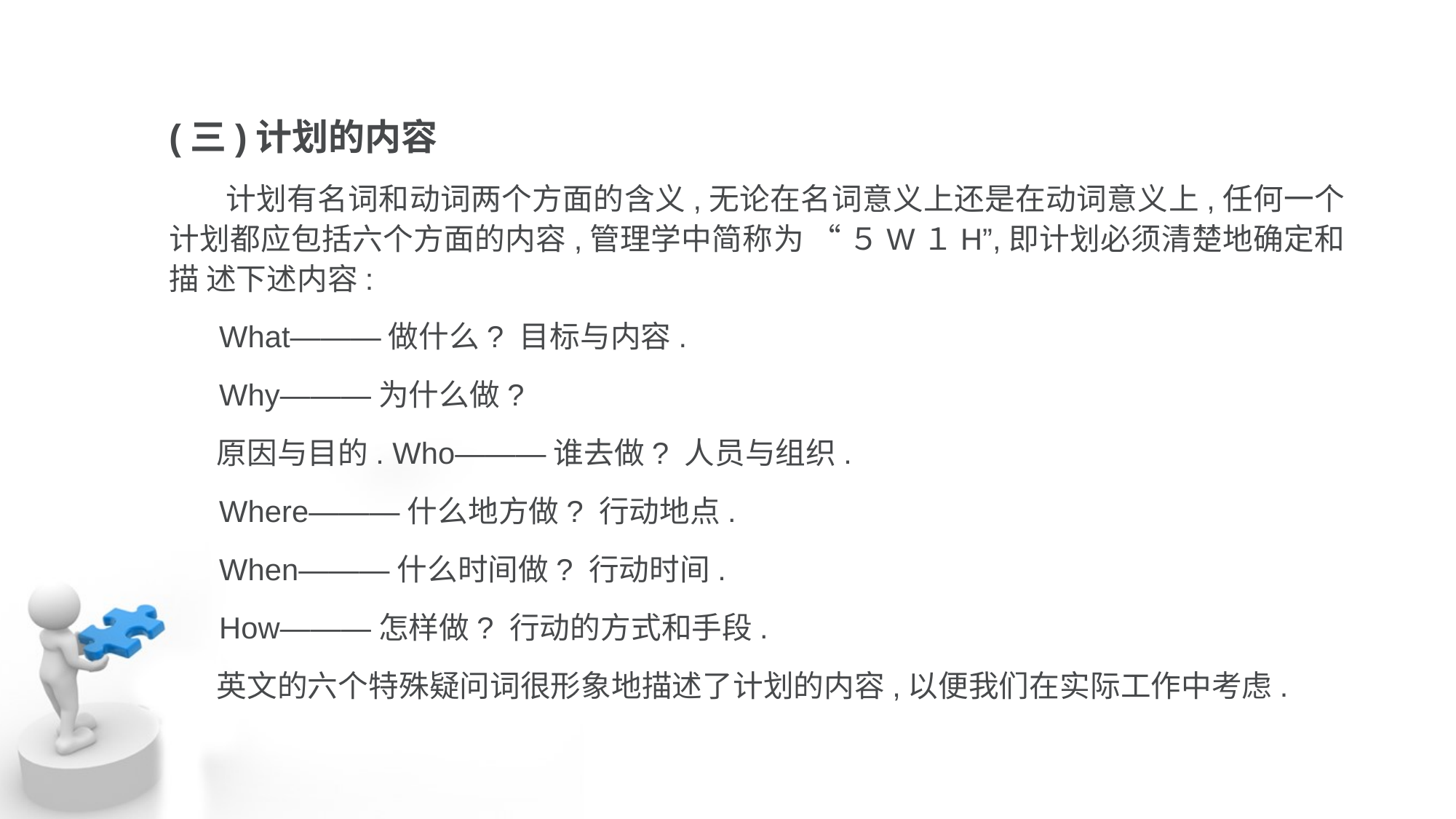

(三)计划的内容
       计划有名词和动词两个方面的含义,无论在名词意义上还是在动词意义上,任何一个 计划都应包括六个方面的内容,管理学中简称为 “ ５W１H”,即计划必须清楚地确定和描 述下述内容:
      What———做什么? 目标与内容.
      Why———为什么做?
      原因与目的. Who———谁去做? 人员与组织.
      Where———什么地方做? 行动地点.
      When———什么时间做? 行动时间.
      How———怎样做? 行动的方式和手段.
      英文的六个特殊疑问词很形象地描述了计划的内容,以便我们在实际工作中考虑.